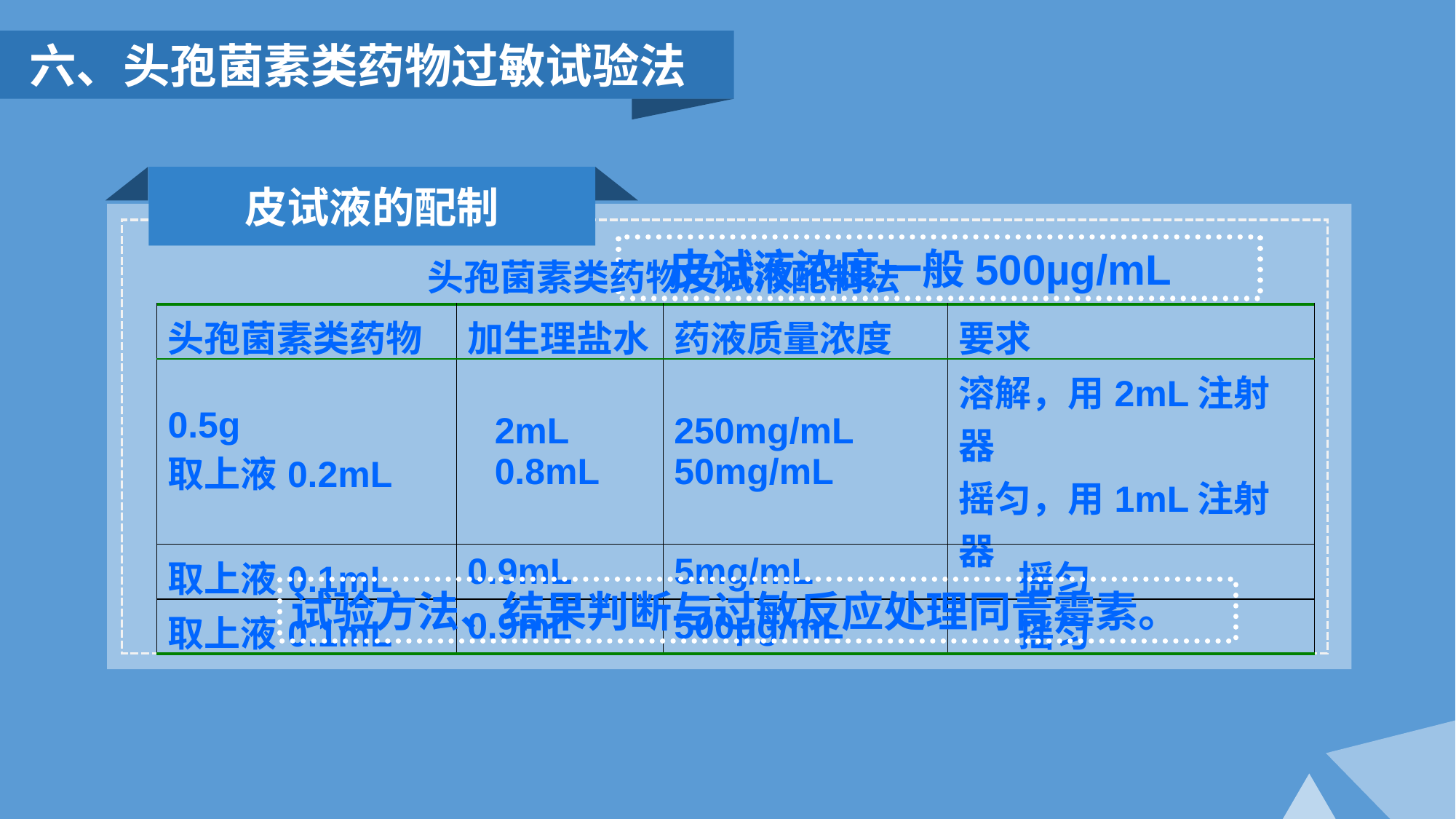

六、头孢菌素类药物过敏试验法

皮试液的配制

   皮试液浓度一般500µg/mL
头孢菌素类药物皮试液配制法
| 头孢菌素类药物 | 加生理盐水 | 药液质量浓度 | 要求 |
| --- | --- | --- | --- |
| 0.5g 取上液0.2mL | 2mL 0.8mL | 250mg/mL 50mg/mL | 溶解，用2mL注射器 摇匀，用1mL注射器 |
| 取上液0.1mL | 0.9mL | 5mg/mL | 摇匀 |
| 取上液0.1mL | 0.9mL | 500μg/mL | 摇匀 |

试验方法、结果判断与过敏反应处理同青霉素。